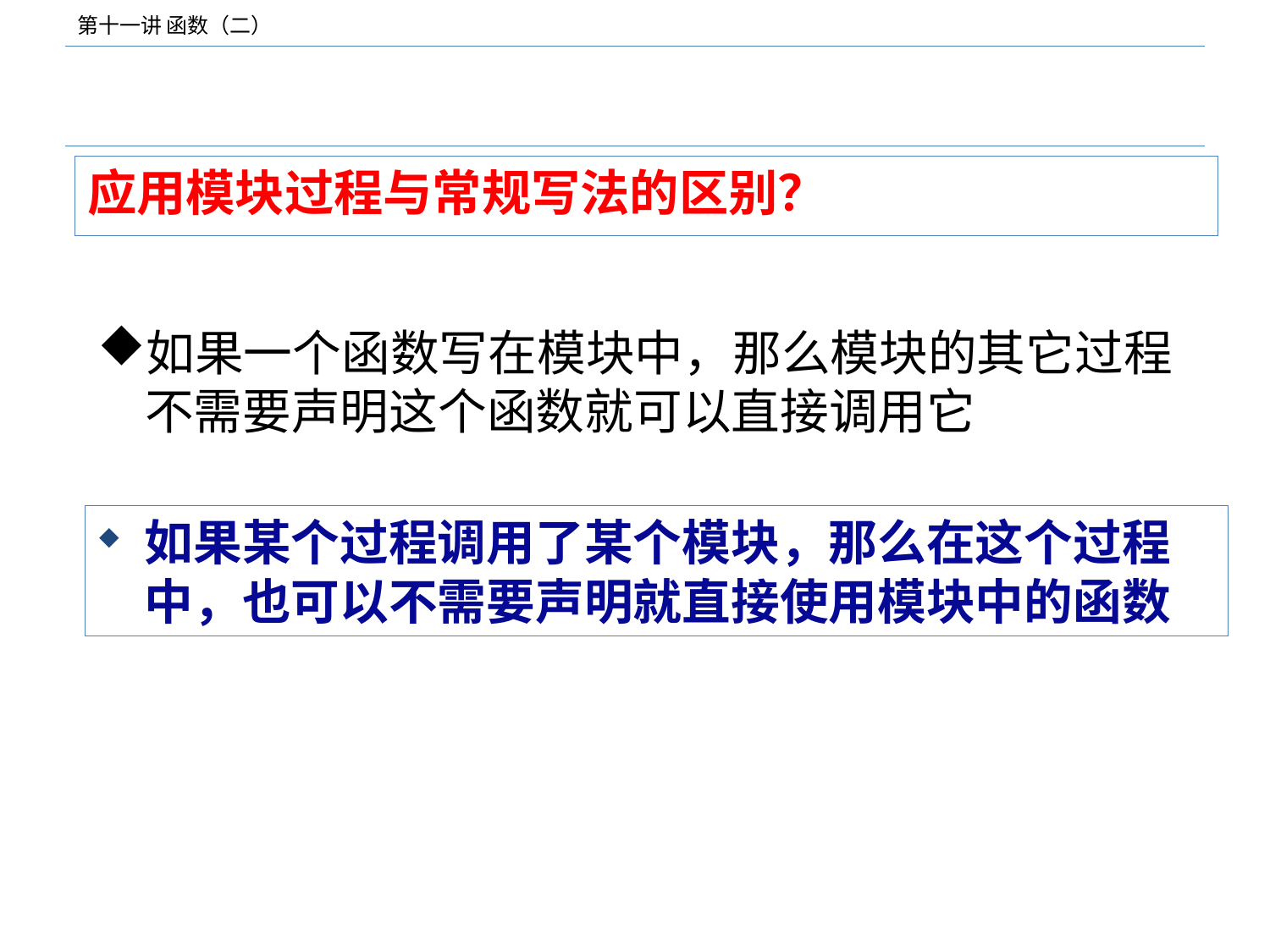

#
应用模块过程与常规写法的区别？
如果一个函数写在模块中，那么模块的其它过程不需要声明这个函数就可以直接调用它
如果某个过程调用了某个模块，那么在这个过程中，也可以不需要声明就直接使用模块中的函数